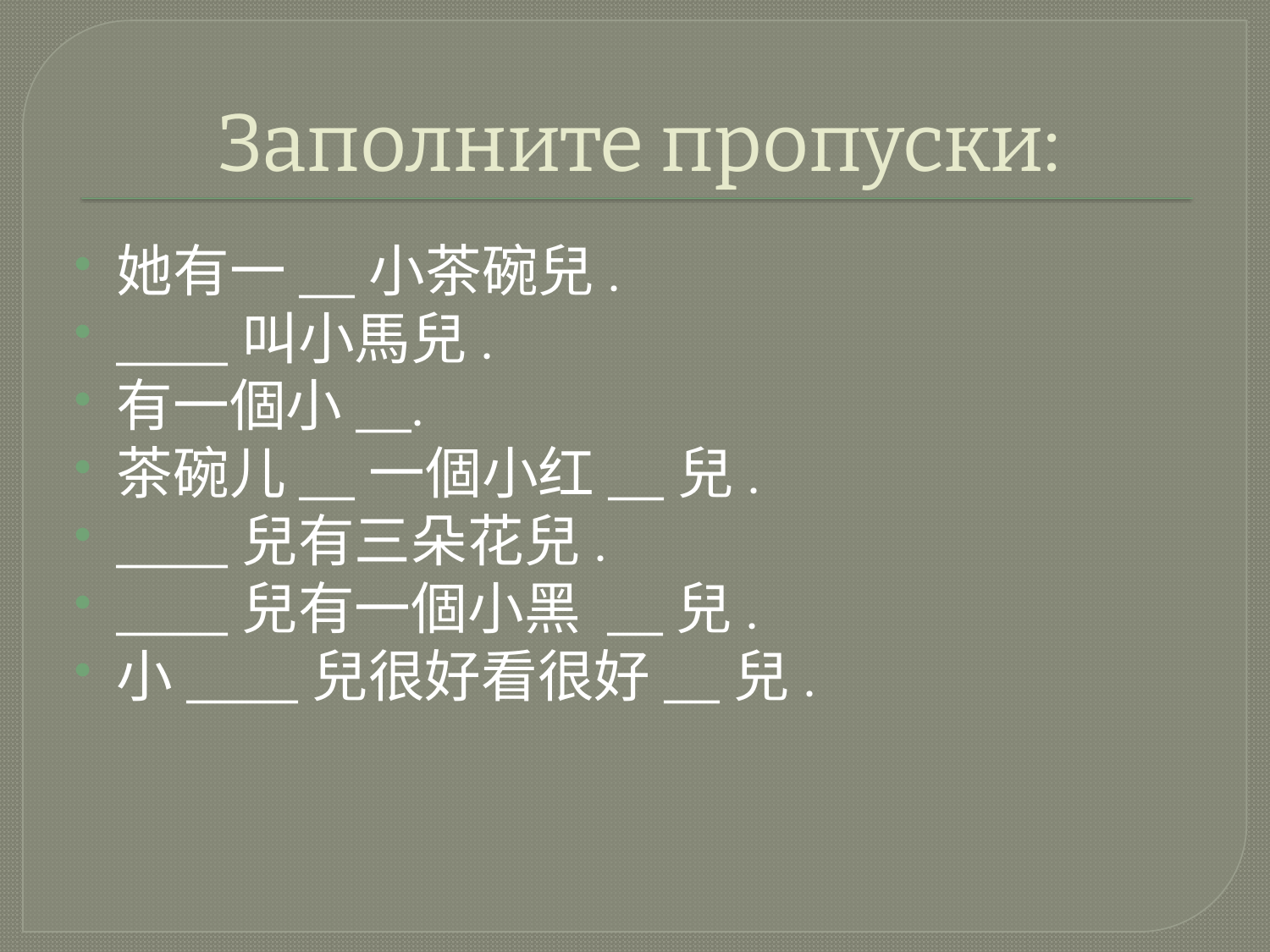

# Заполните пропуски:
她有一__小茶碗兒.
____叫小馬兒.
有一個小__.
茶碗儿__一個小红__兒.
____兒有三朵花兒.
____兒有一個小黑 __兒.
小____兒很好看很好__兒.